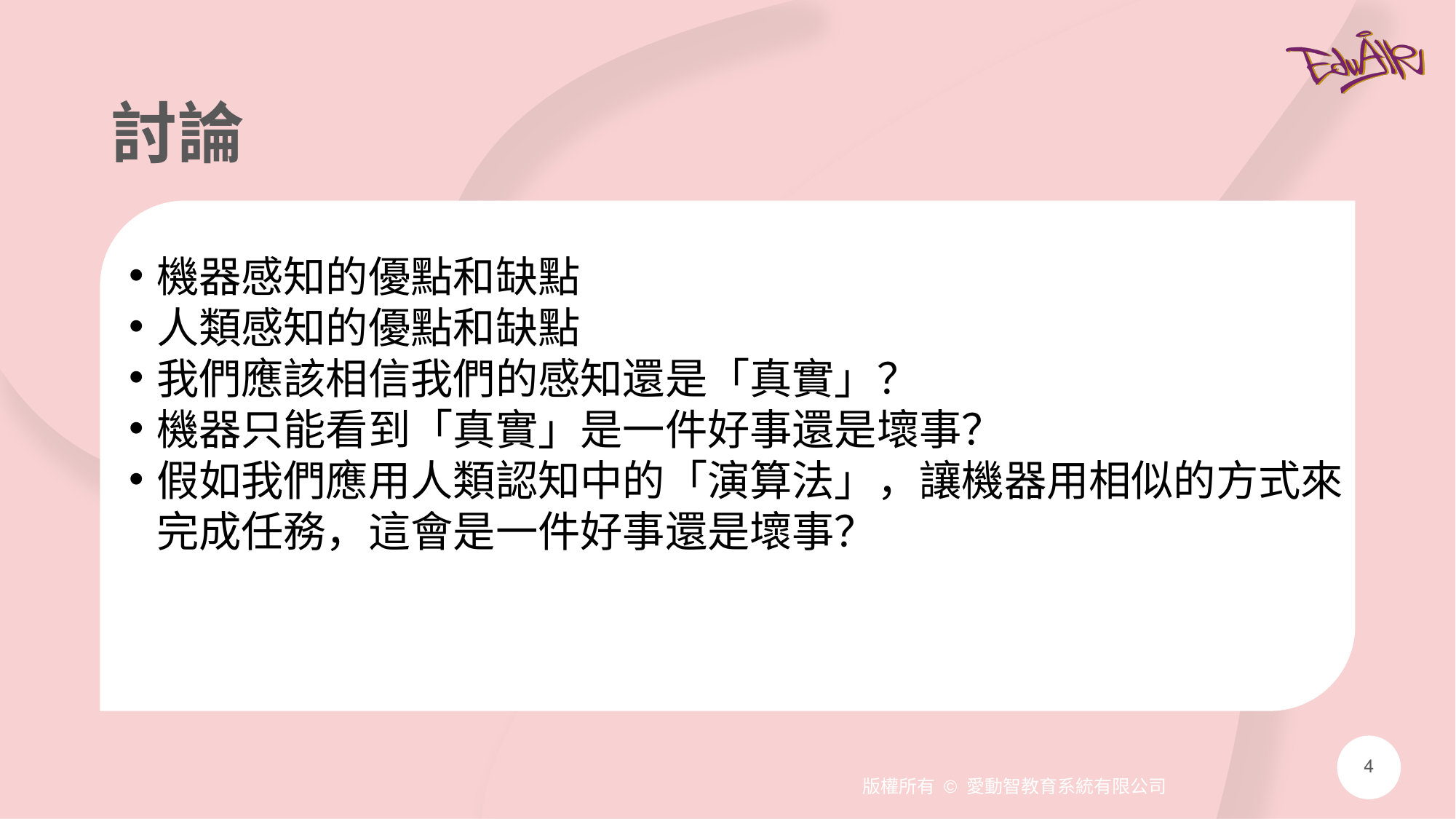

# 討論
機器感知的優點和缺點
人類感知的優點和缺點
我們應該相信我們的感知還是「真實」？
機器只能看到「真實」是一件好事還是壞事？
假如我們應用人類認知中的「演算法」，讓機器用相似的方式來完成任務，這會是一件好事還是壞事？
4